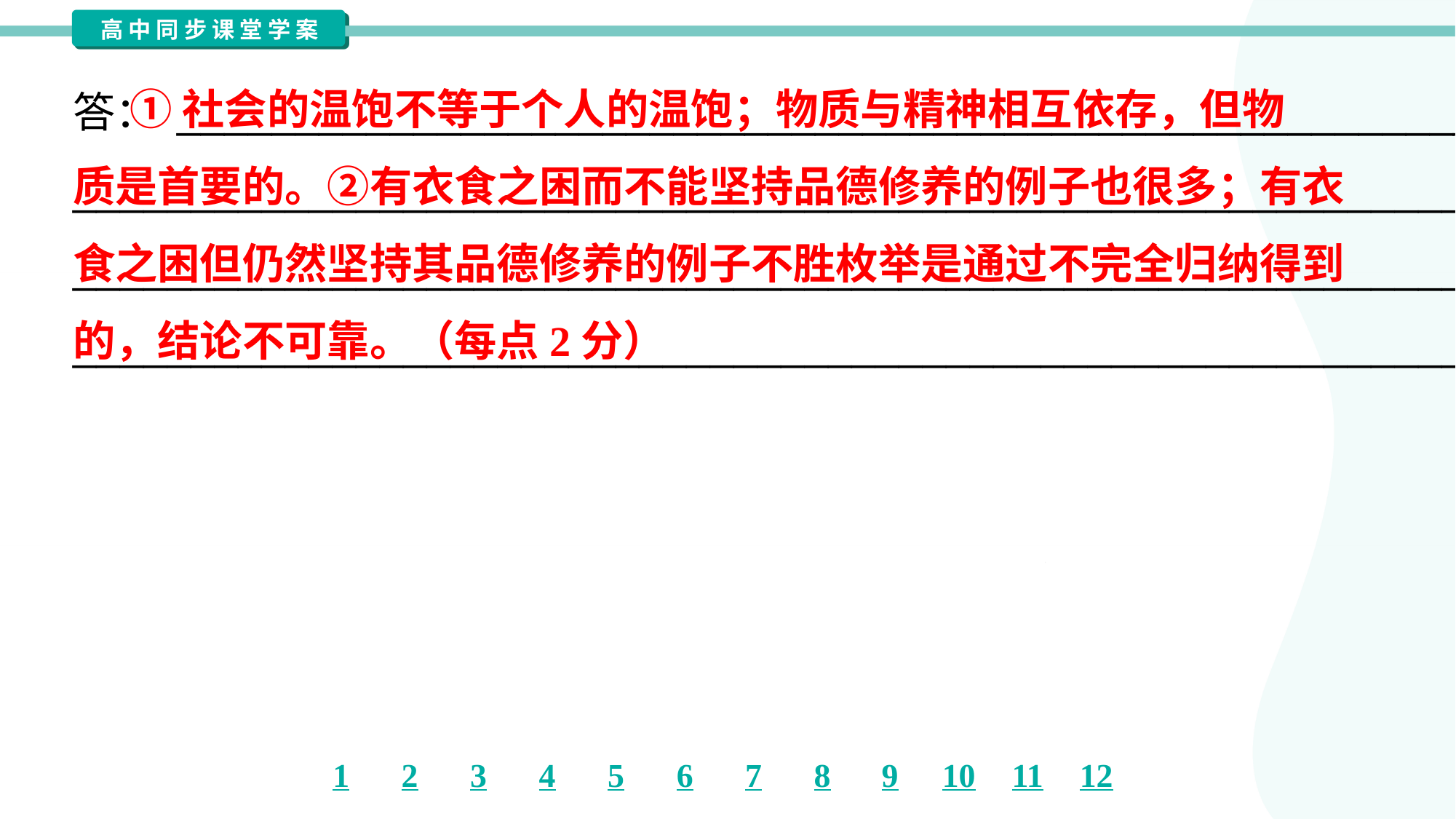

①社会的温饱不等于个人的温饱；物质与精神相互依存，但物
质是首要的。②有衣食之困而不能坚持品德修养的例子也很多；有衣
食之困但仍然坚持其品德修养的例子不胜枚举是通过不完全归纳得到
的，结论不可靠。（每点2分）
答： ________________________________________________________
_____________________________________________________________
_____________________________________________________________
_____________________________________________________________